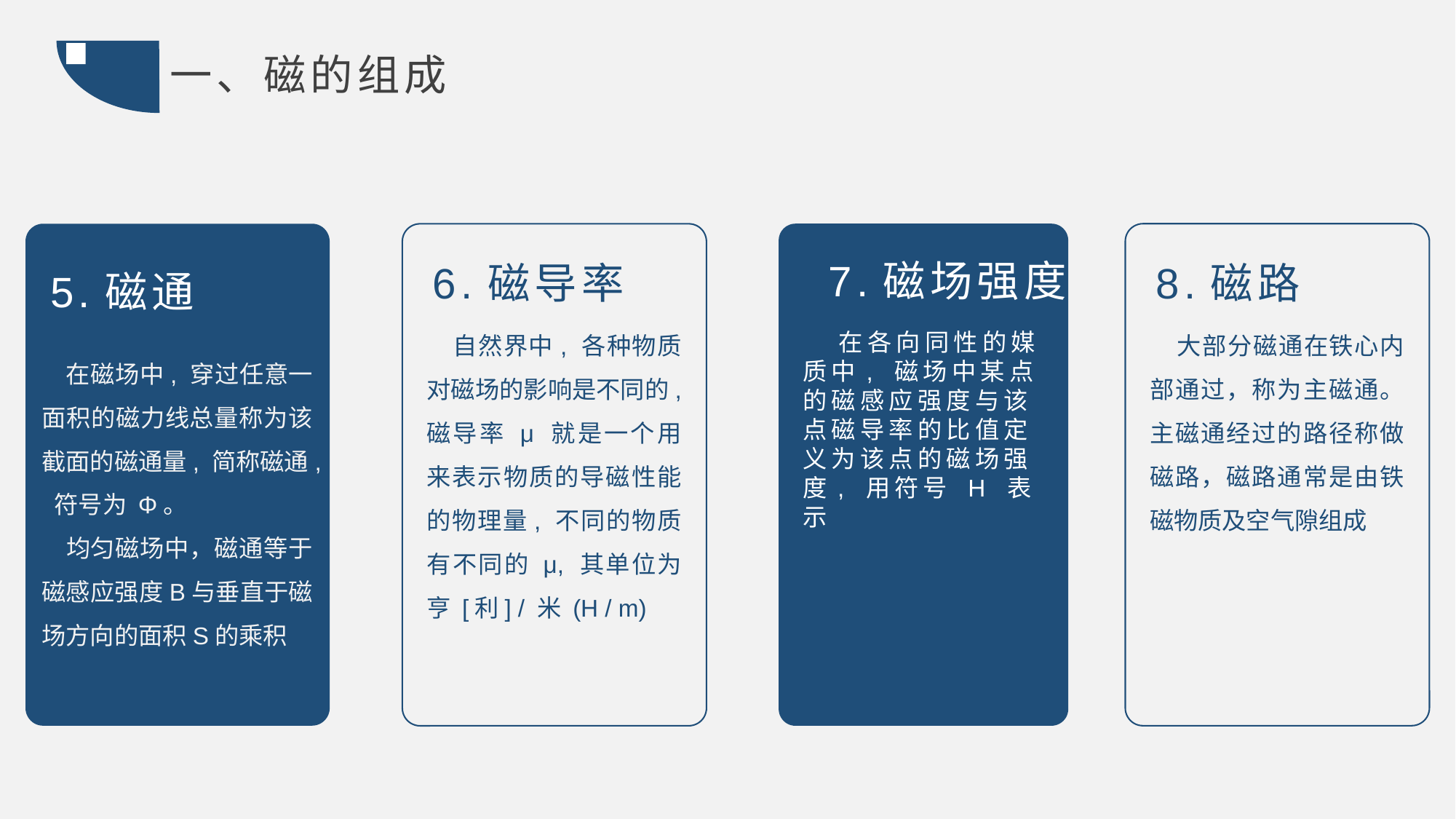

一、磁的组成

5.磁通
   在磁场中, 穿过任意一面积的磁力线总量称为该截面的磁通量, 简称磁通, 符号为 Φ。
   均匀磁场中，磁通等于磁感应强度B与垂直于磁场方向的面积S的乘积

8.磁路
   大部分磁通在铁心内部通过，称为主磁通。主磁通经过的路径称做磁路，磁路通常是由铁磁物质及空气隙组成

6.磁导率
   自然界中, 各种物质对磁场的影响是不同的, 磁导率 μ 就是一个用来表示物质的导磁性能的物理量, 不同的物质有不同的 μ, 其单位为亨 [利] / 米 (H / m)
7.磁场强度
   在各向同性的媒质中, 磁场中某点的磁感应强度与该点磁导率的比值定义为该点的磁场强度, 用符号 H 表示